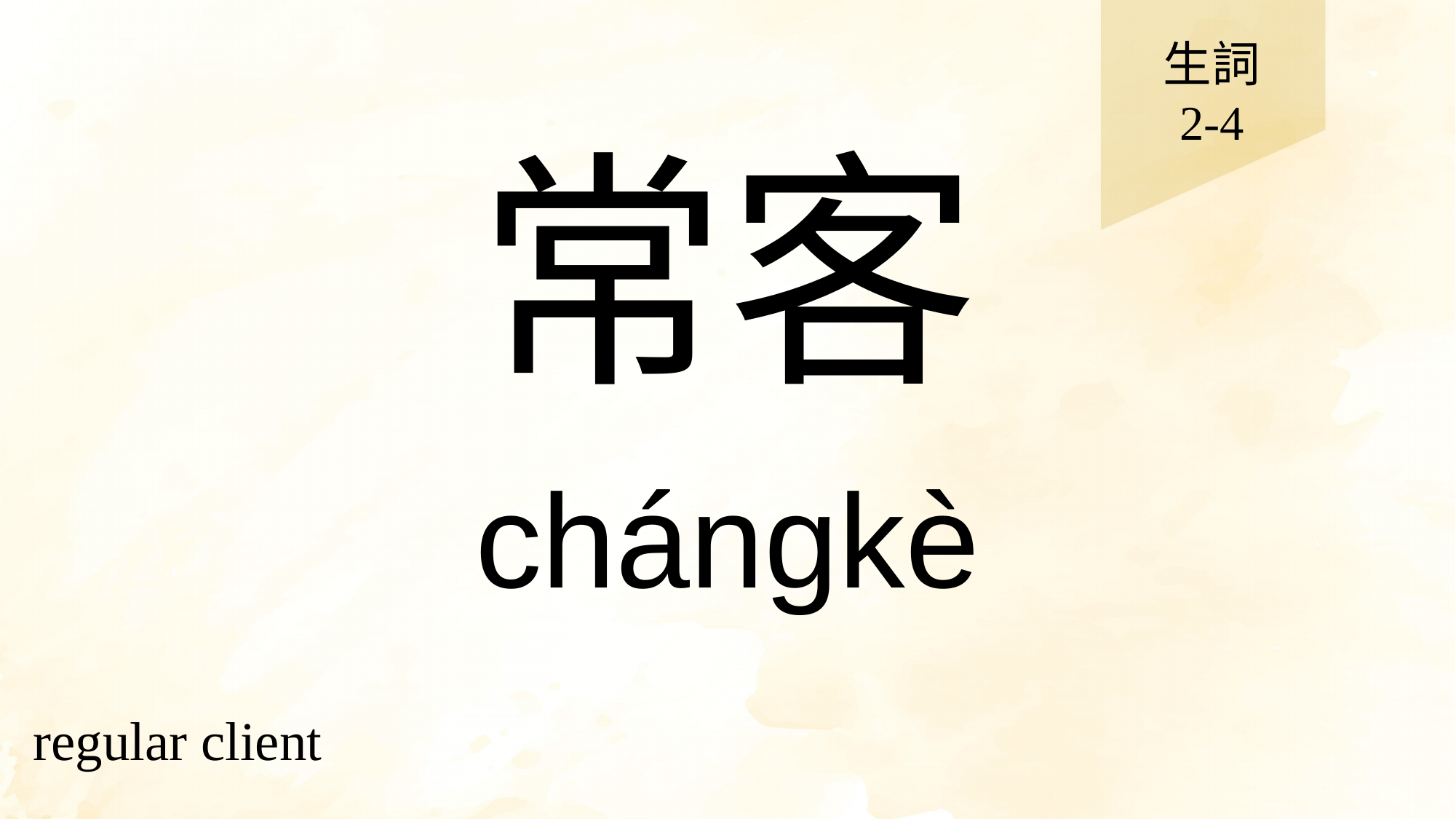

生詞
2-4
# 常客
chángkè
regular client